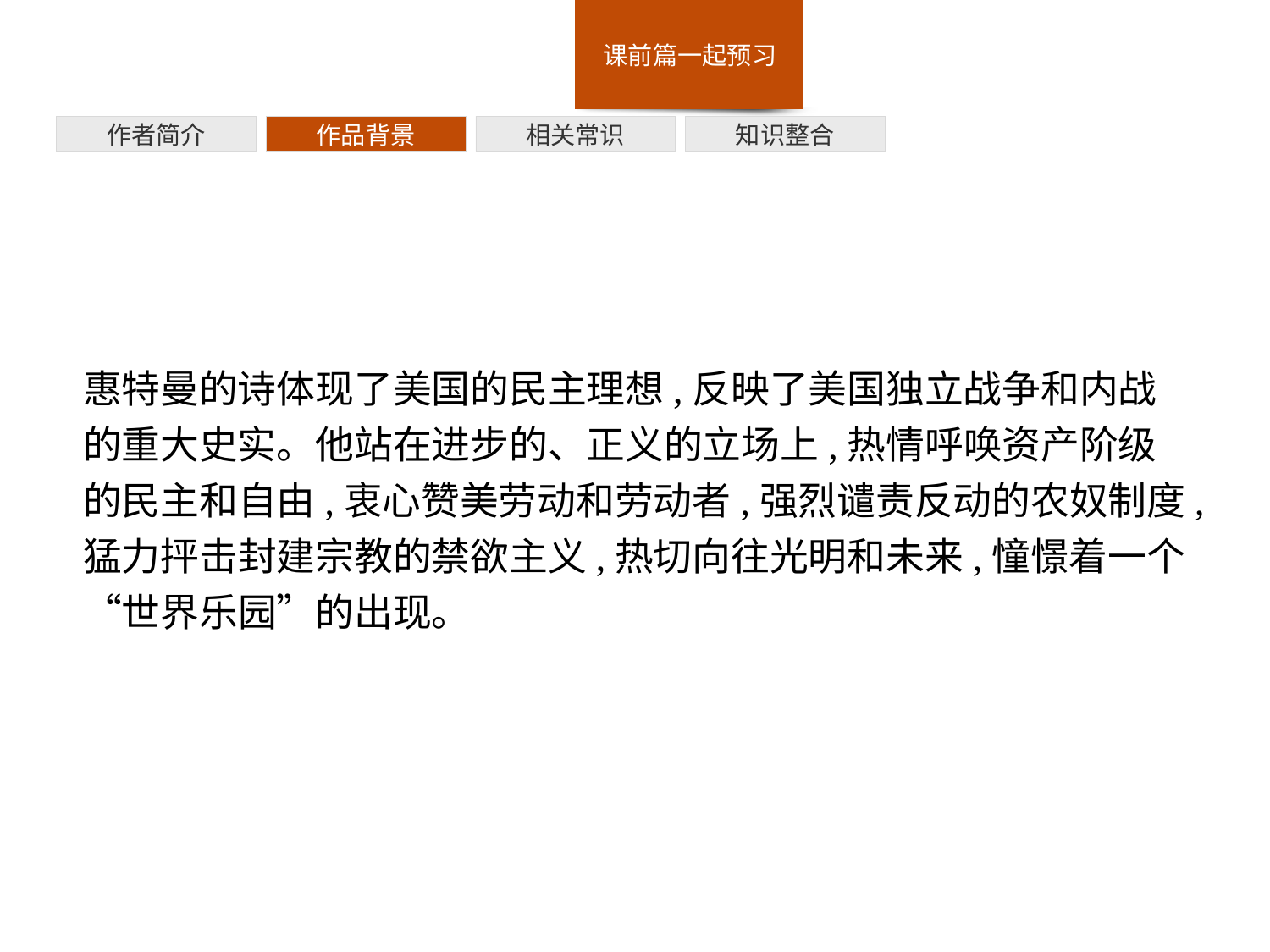

作者简介
作品背景
相关常识
知识整合
惠特曼的诗体现了美国的民主理想,反映了美国独立战争和内战的重大史实。他站在进步的、正义的立场上,热情呼唤资产阶级的民主和自由,衷心赞美劳动和劳动者,强烈谴责反动的农奴制度,猛力抨击封建宗教的禁欲主义,热切向往光明和未来,憧憬着一个“世界乐园”的出现。